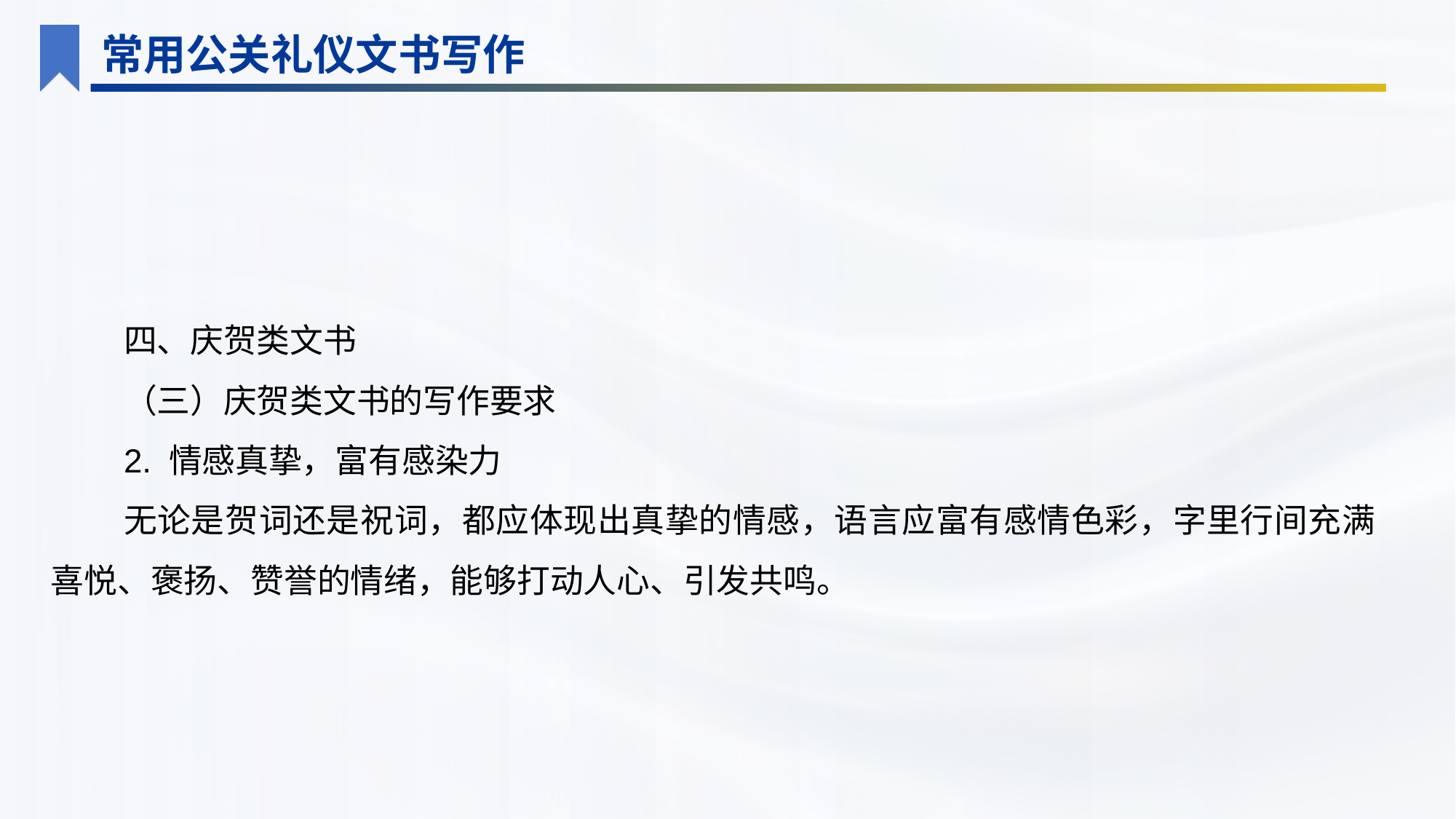

常用公关礼仪文书写作
四、庆贺类文书
（三）庆贺类文书的写作要求
2. 情感真挚，富有感染力
无论是贺词还是祝词，都应体现出真挚的情感，语言应富有感情色彩，字里行间充满喜悦、褒扬、赞誉的情绪，能够打动人心、引发共鸣。